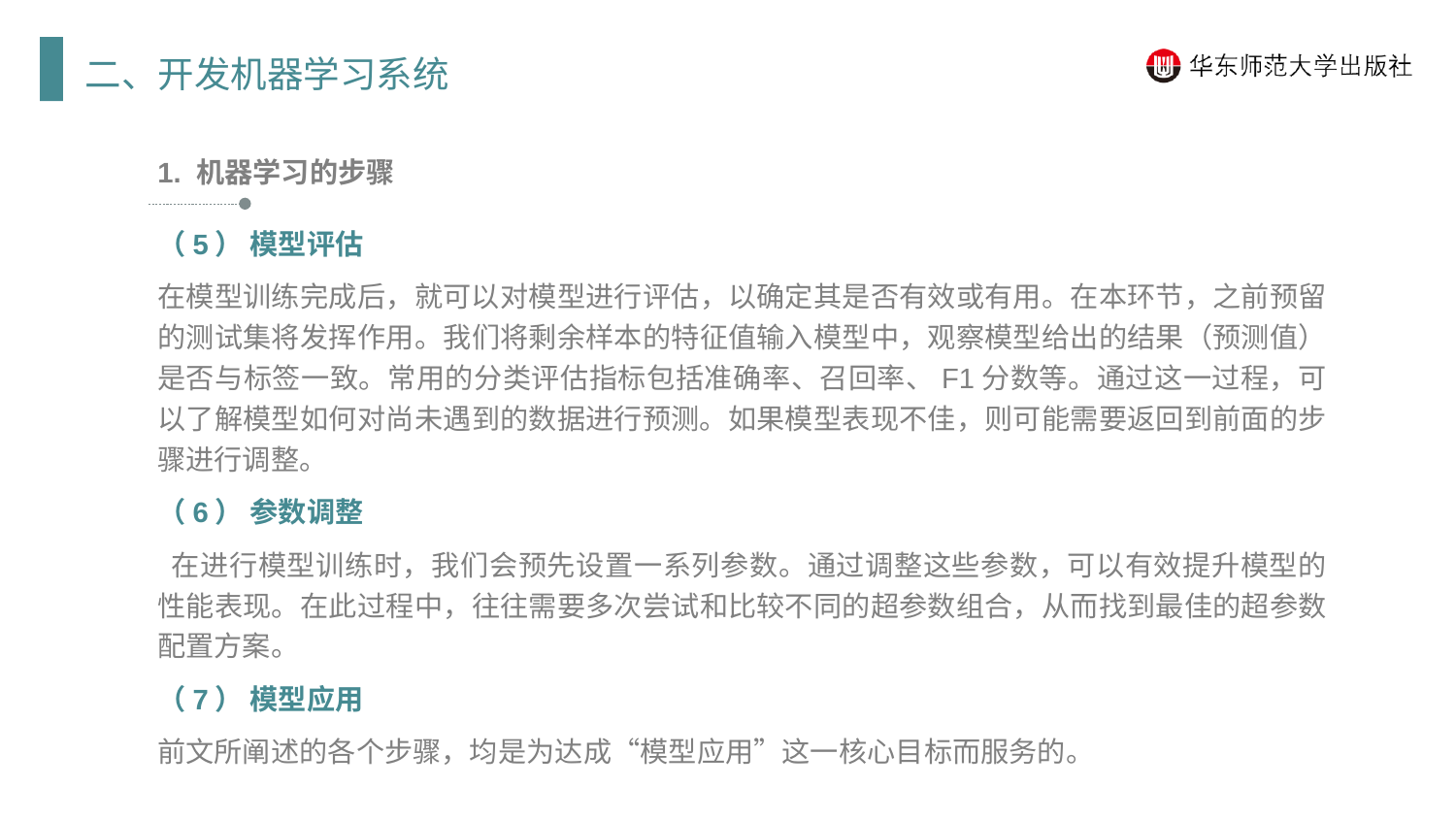

二、开发机器学习系统
1. 机器学习的步骤
（5） 模型评估
在模型训练完成后，就可以对模型进行评估，以确定其是否有效或有用。在本环节，之前预留的测试集将发挥作用。我们将剩余样本的特征值输入模型中，观察模型给出的结果（预测值）是否与标签一致。常用的分类评估指标包括准确率、召回率、F1分数等。通过这一过程，可以了解模型如何对尚未遇到的数据进行预测。如果模型表现不佳，则可能需要返回到前面的步骤进行调整。
（6） 参数调整
 在进行模型训练时，我们会预先设置一系列参数。通过调整这些参数，可以有效提升模型的性能表现。在此过程中，往往需要多次尝试和比较不同的超参数组合，从而找到最佳的超参数配置方案。
（7） 模型应用
前文所阐述的各个步骤，均是为达成“模型应用”这一核心目标而服务的。